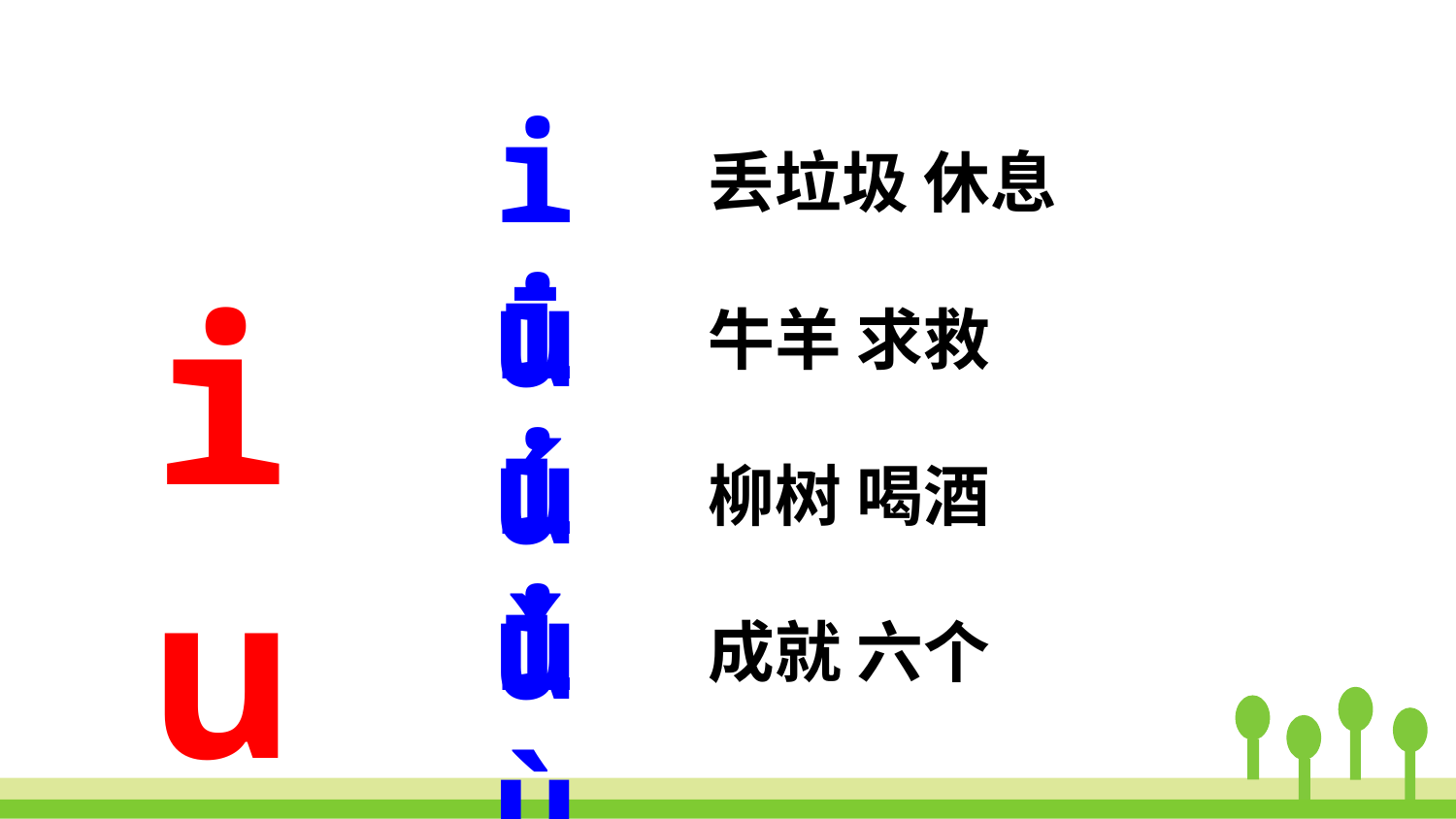

iū
丢垃圾 休息
iú
iu
牛羊 求救
iǔ
柳树 喝酒
iù
成就 六个